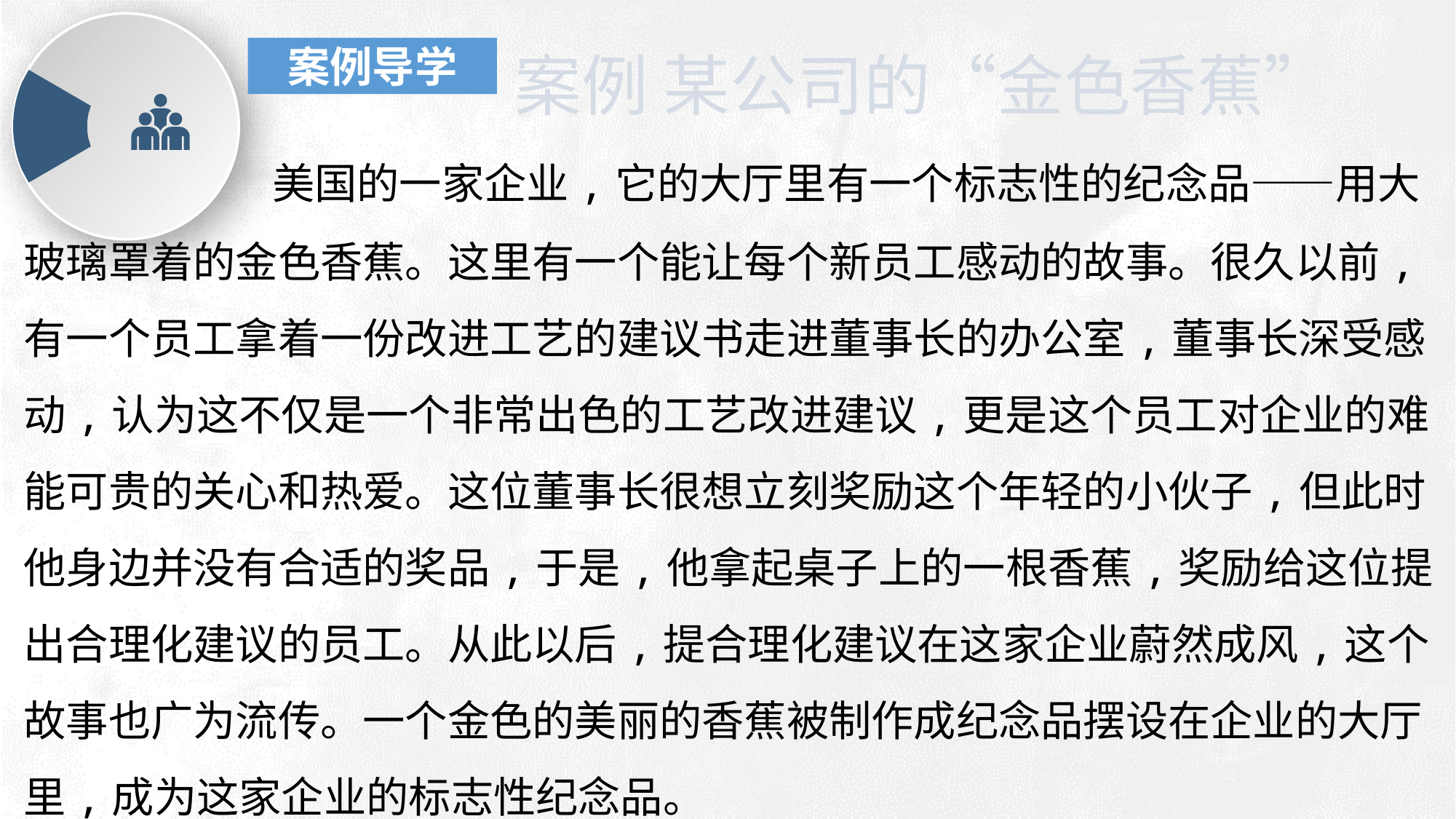

案例导学
案例 某公司的“金色香蕉”
                    美国的一家企业,它的大厅里有一个标志性的纪念品——用大玻璃罩着的金色香蕉。这里有一个能让每个新员工感动的故事。很久以前,有一个员工拿着一份改进工艺的建议书走进董事长的办公室,董事长深受感动,认为这不仅是一个非常出色的工艺改进建议,更是这个员工对企业的难能可贵的关心和热爱。这位董事长很想立刻奖励这个年轻的小伙子,但此时他身边并没有合适的奖品,于是,他拿起桌子上的一根香蕉,奖励给这位提出合理化建议的员工。从此以后,提合理化建议在这家企业蔚然成风,这个故事也广为流传。一个金色的美丽的香蕉被制作成纪念品摆设在企业的大厅里,成为这家企业的标志性纪念品。